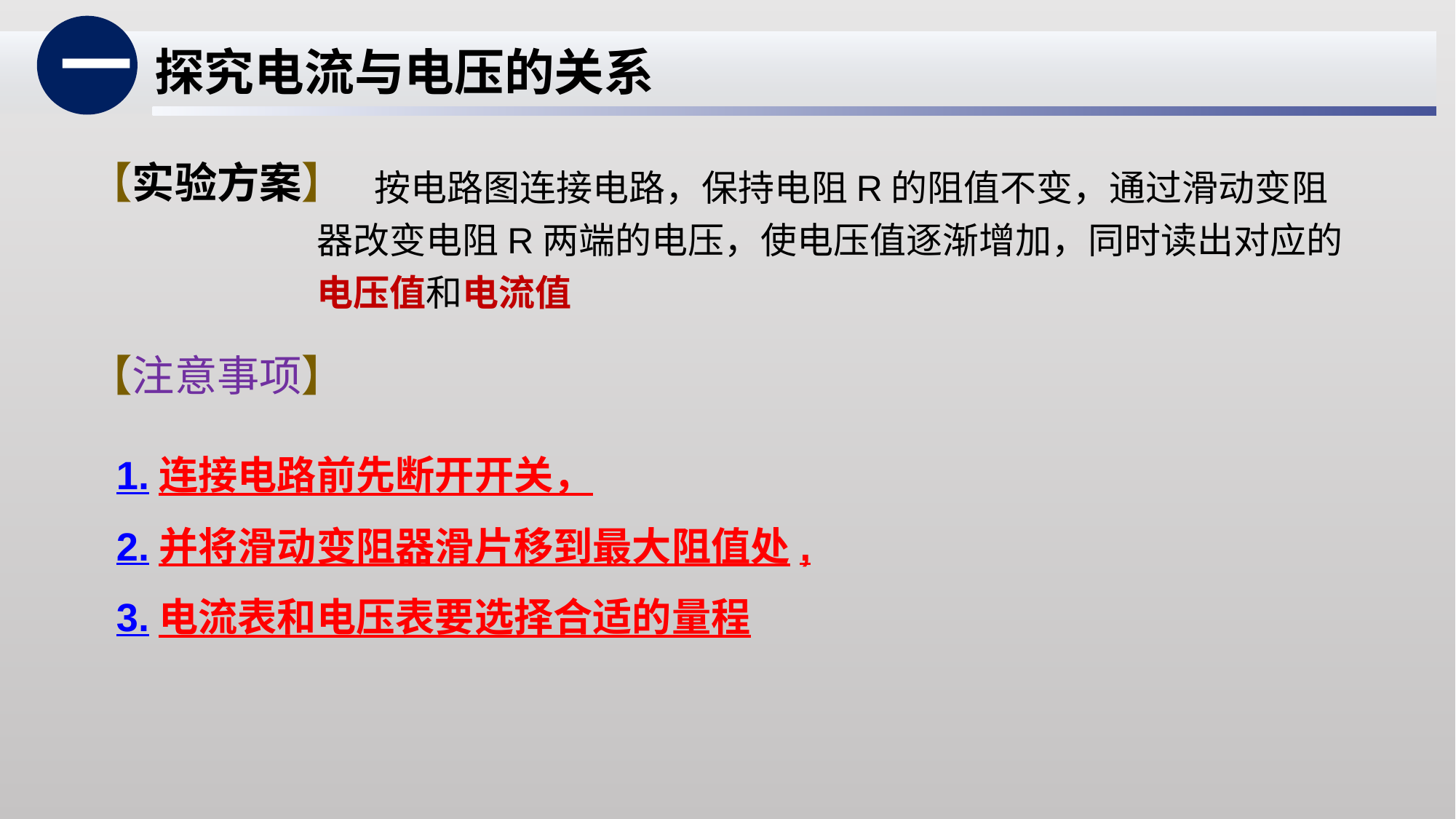

一

探究电流与电压的关系

【实验方案】
      按电路图连接电路，保持电阻R的阻值不变，通过滑动变阻器改变电阻R两端的电压，使电压值逐渐增加，同时读出对应的电压值和电流值
【注意事项】
1.连接电路前先断开开关，
2.并将滑动变阻器滑片移到最大阻值处,
3.电流表和电压表要选择合适的量程